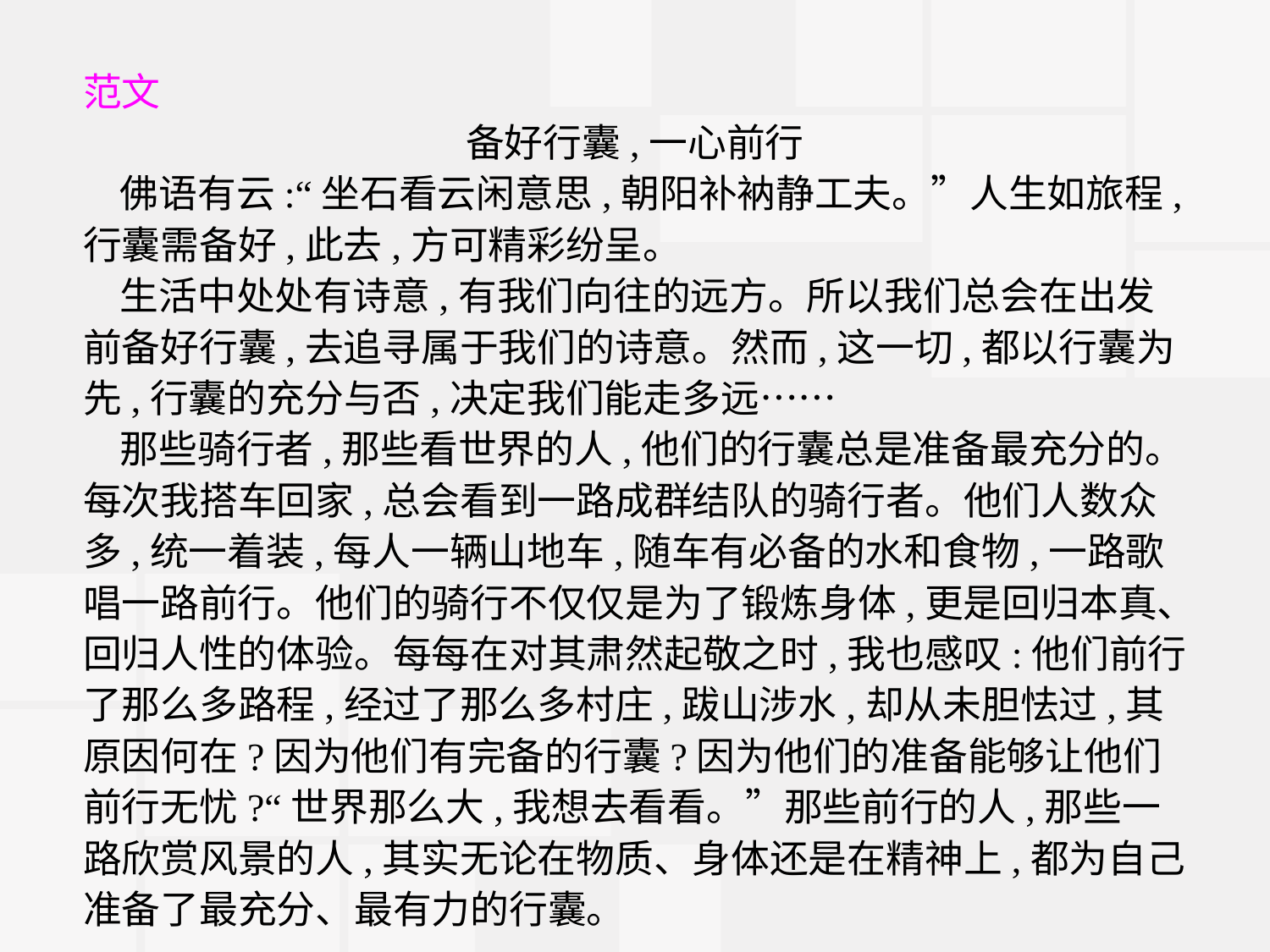

范文
备好行囊,一心前行
佛语有云:“坐石看云闲意思,朝阳补衲静工夫。”人生如旅程,行囊需备好,此去,方可精彩纷呈。
生活中处处有诗意,有我们向往的远方。所以我们总会在出发前备好行囊,去追寻属于我们的诗意。然而,这一切,都以行囊为先,行囊的充分与否,决定我们能走多远……
那些骑行者,那些看世界的人,他们的行囊总是准备最充分的。每次我搭车回家,总会看到一路成群结队的骑行者。他们人数众多,统一着装,每人一辆山地车,随车有必备的水和食物,一路歌唱一路前行。他们的骑行不仅仅是为了锻炼身体,更是回归本真、回归人性的体验。每每在对其肃然起敬之时,我也感叹:他们前行了那么多路程,经过了那么多村庄,跋山涉水,却从未胆怯过,其原因何在?因为他们有完备的行囊?因为他们的准备能够让他们前行无忧?“世界那么大,我想去看看。”那些前行的人,那些一路欣赏风景的人,其实无论在物质、身体还是在精神上,都为自己准备了最充分、最有力的行囊。